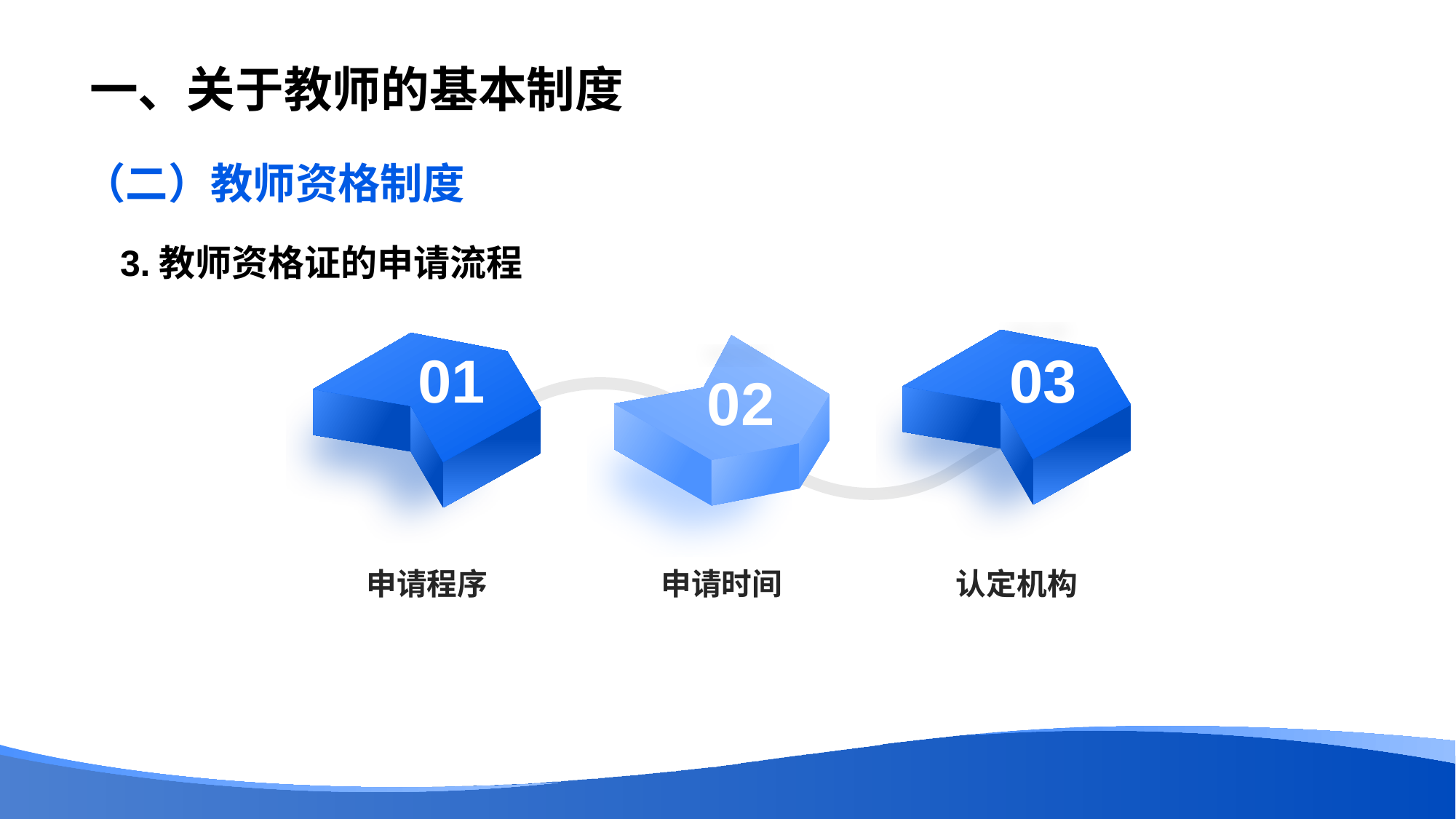

# 一、关于教师的基本制度
（二）教师资格制度
3.教师资格证的申请流程

01
03
02

申请程序
申请时间
认定机构